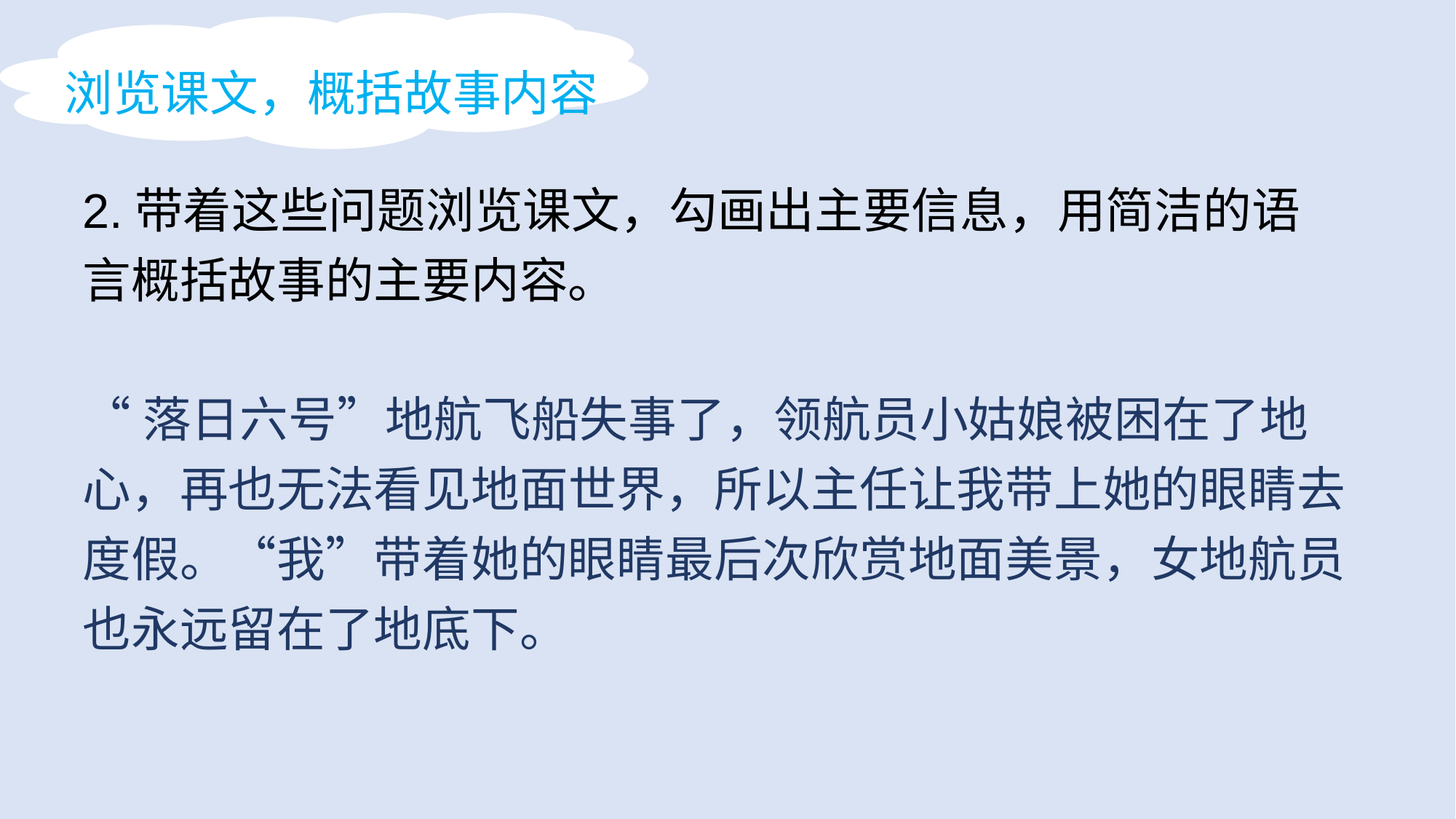

浏览课文，概括故事内容
2.带着这些问题浏览课文，勾画出主要信息，用简洁的语言概括故事的主要内容。

“落日六号”地航飞船失事了，领航员小姑娘被困在了地心，再也无法看见地面世界，所以主任让我带上她的眼睛去度假。“我”带着她的眼睛最后次欣赏地面美景，女地航员也永远留在了地底下。